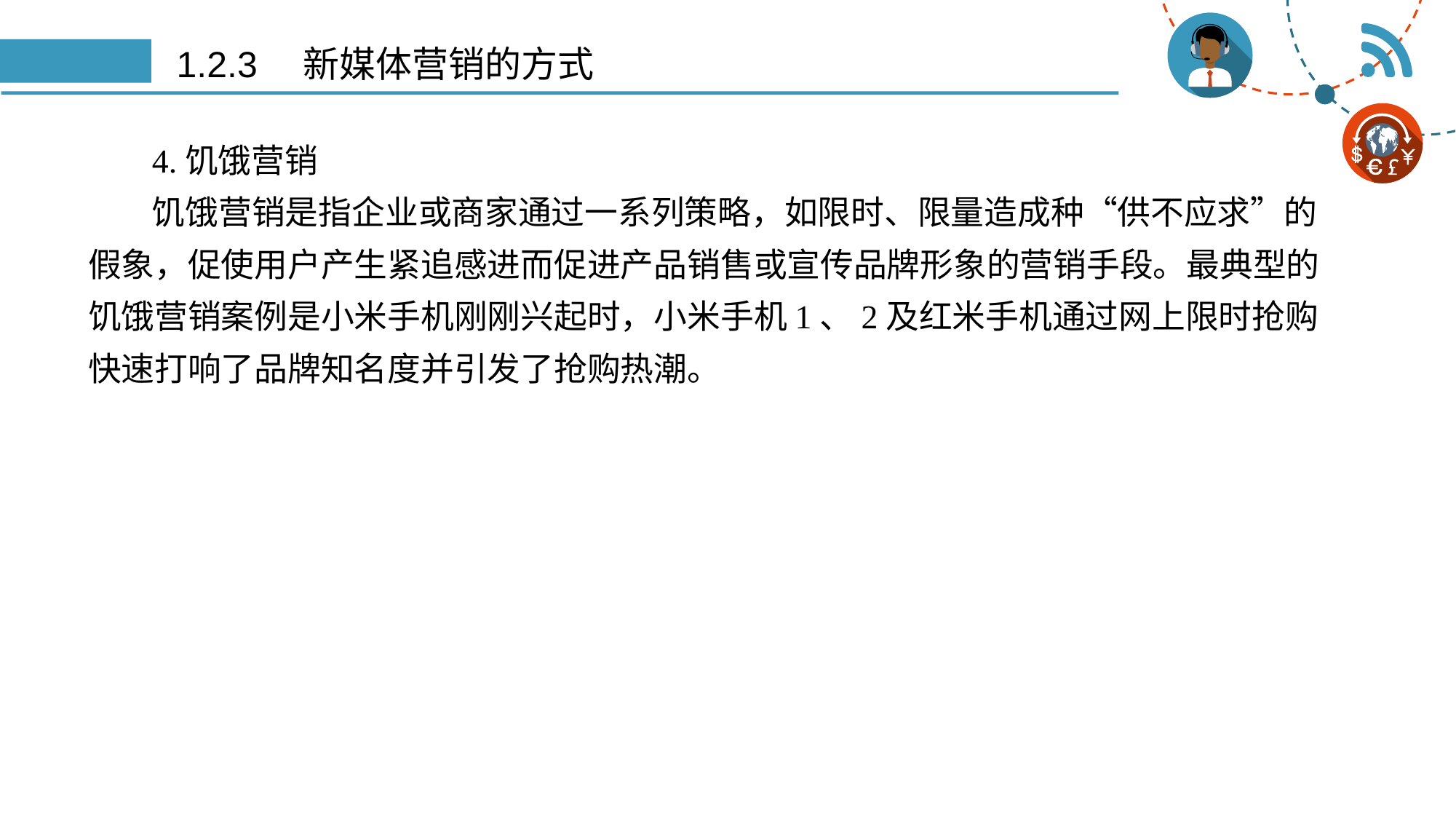

# 1.2.3　新媒体营销的方式
4.饥饿营销
饥饿营销是指企业或商家通过一系列策略，如限时、限量造成种“供不应求”的假象，促使用户产生紧追感进而促进产品销售或宣传品牌形象的营销手段。最典型的饥饿营销案例是小米手机刚刚兴起时，小米手机1、2及红米手机通过网上限时抢购快速打响了品牌知名度并引发了抢购热潮。